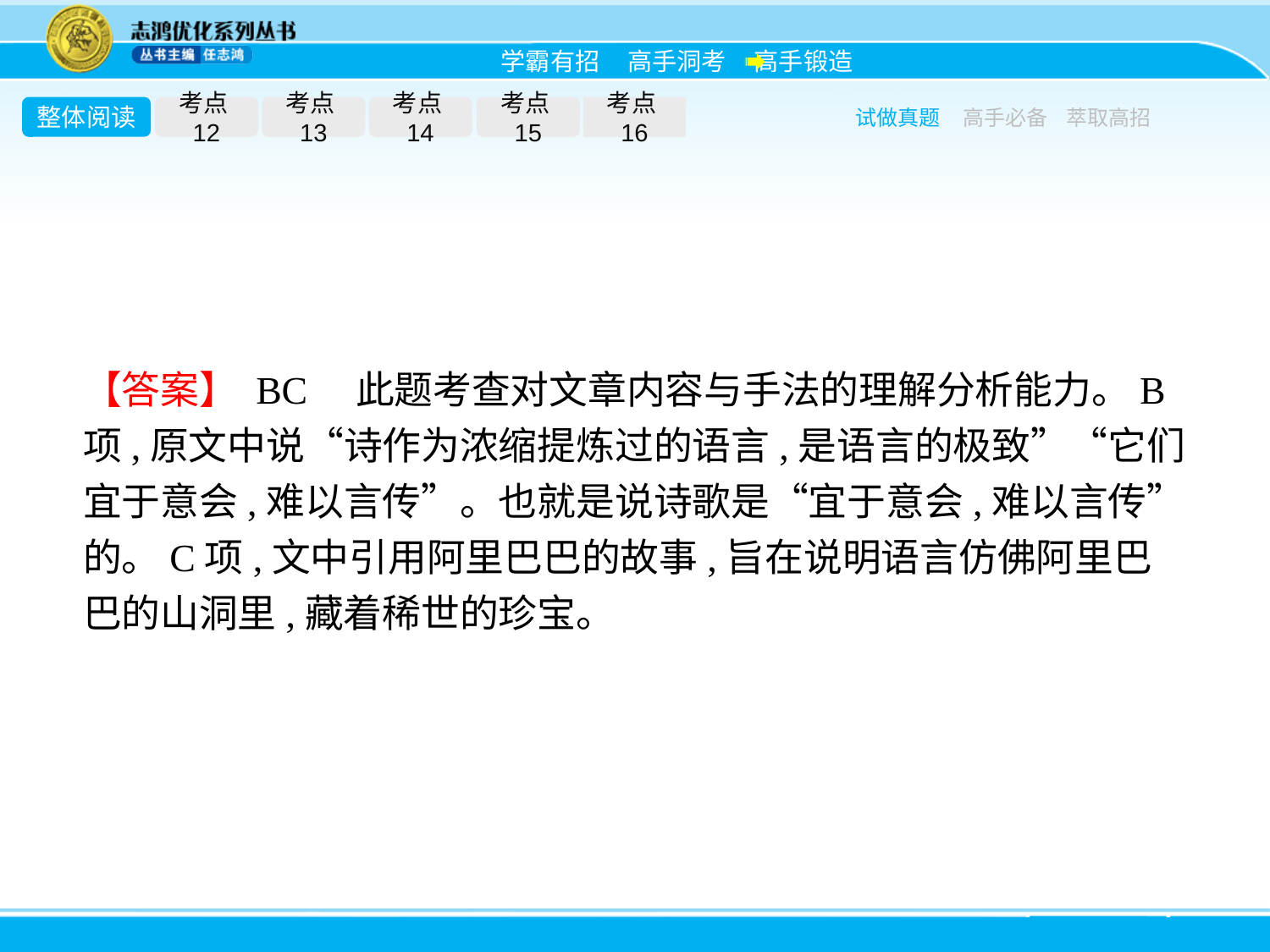

整体阅读
考点12
考点13
考点14
考点15
考点16
试做真题
高手必备
萃取高招
【答案】 BC　此题考查对文章内容与手法的理解分析能力。B项,原文中说“诗作为浓缩提炼过的语言,是语言的极致”“它们宜于意会,难以言传”。也就是说诗歌是“宜于意会,难以言传”的。C项,文中引用阿里巴巴的故事,旨在说明语言仿佛阿里巴巴的山洞里,藏着稀世的珍宝。